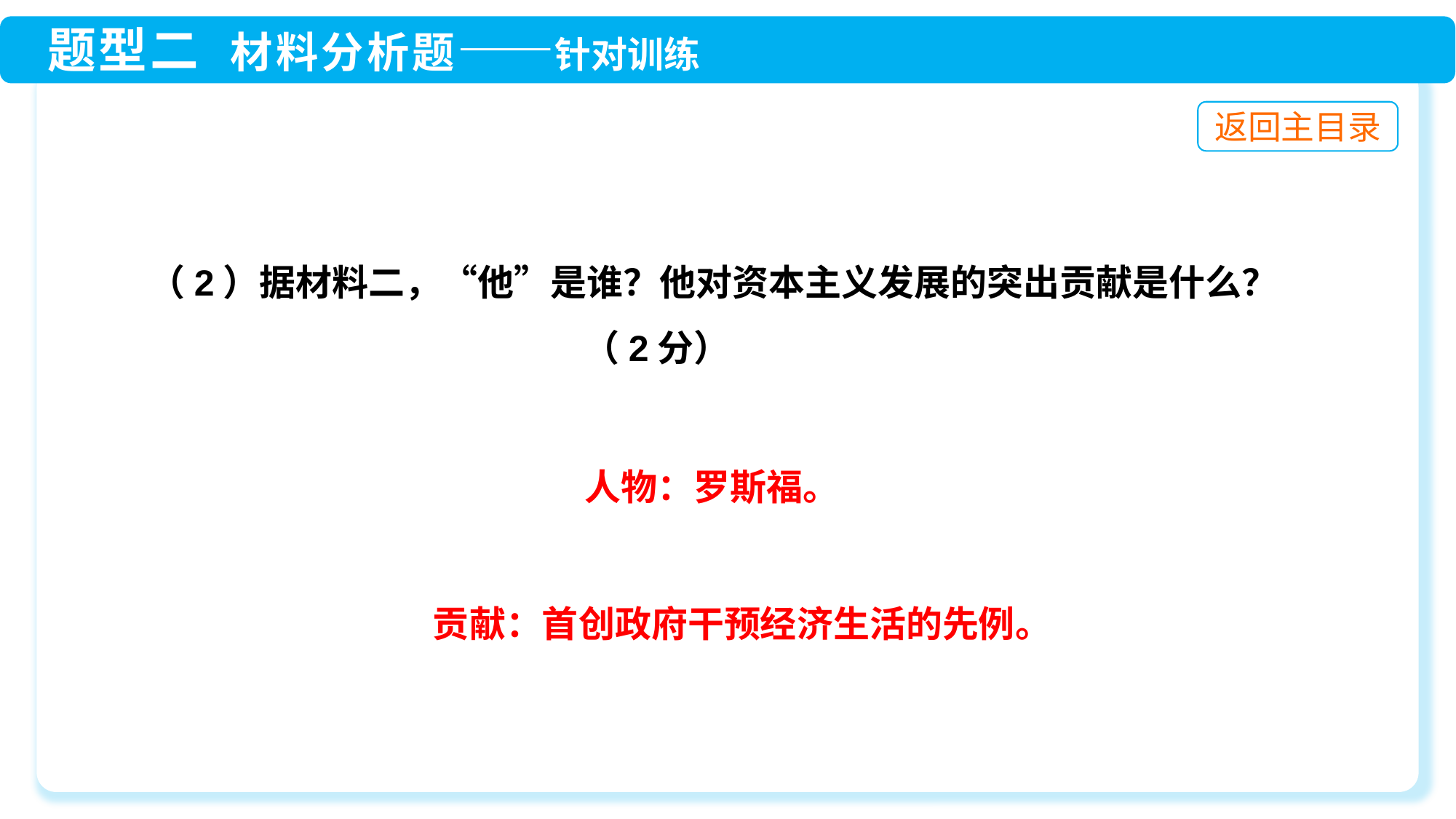

（2）据材料二，“他”是谁？他对资本主义发展的突出贡献是什么？
                                                    （2分）
人物：罗斯福。
贡献：首创政府干预经济生活的先例。